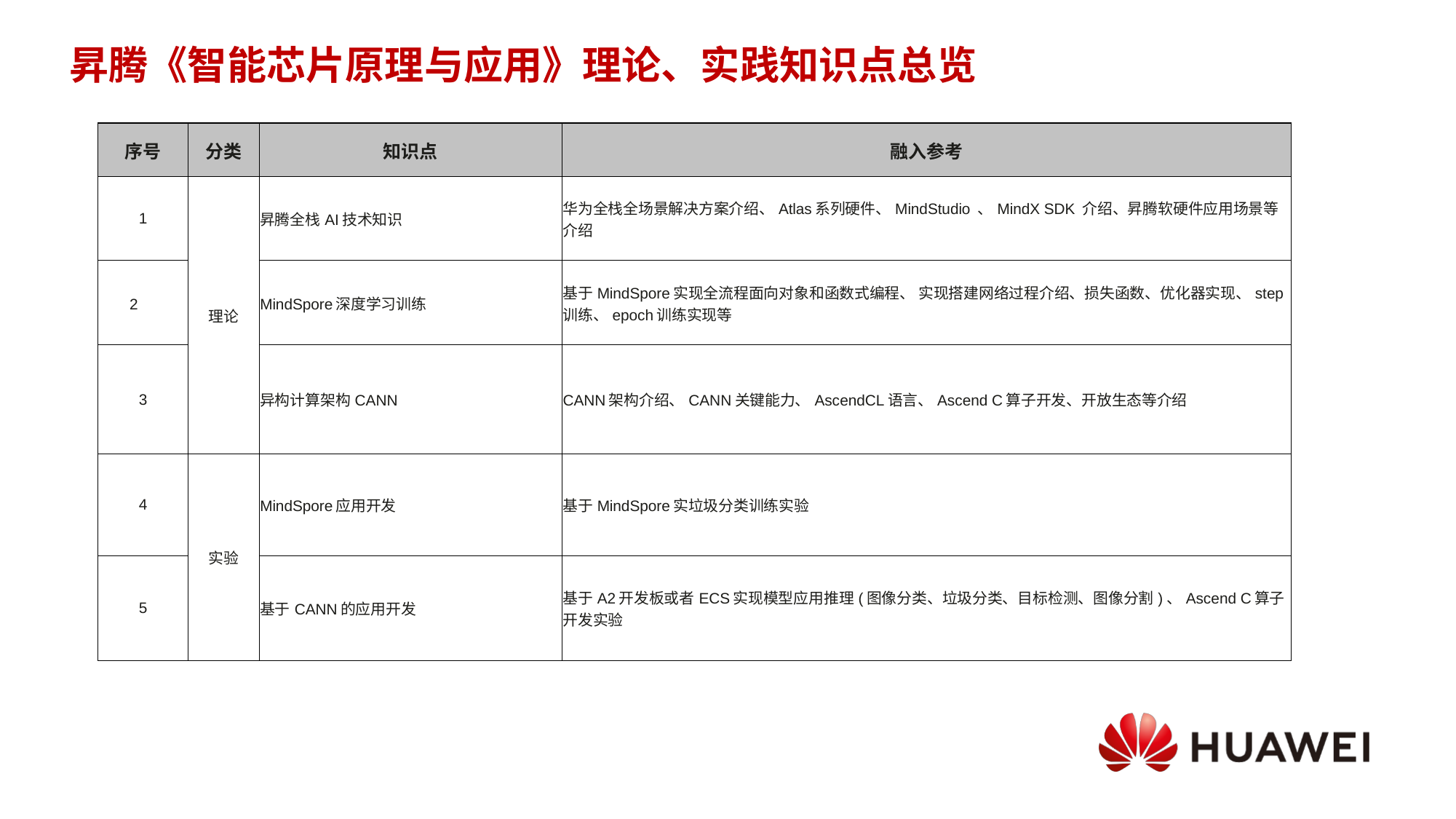

# 昇腾《智能芯片原理与应用》理论、实践知识点总览
| 序号 | 分类 | 知识点 | 融入参考 |
| --- | --- | --- | --- |
| 1 | 理论 | 昇腾全栈AI技术知识 | 华为全栈全场景解决方案介绍、Atlas系列硬件、MindStudio 、MindX SDK 介绍、昇腾软硬件应用场景等介绍 |
| 2 |  | MindSpore深度学习训练 | 基于MindSpore实现全流程面向对象和函数式编程、 实现搭建网络过程介绍、损失函数、优化器实现、step训练、epoch训练实现等 |
| 3 |  | 异构计算架构CANN | CANN架构介绍、CANN关键能力、AscendCL语言、Ascend C算子开发、开放生态等介绍 |
| 4 | 实验 | MindSpore应用开发 | 基于MindSpore实垃圾分类训练实验 |
| 5 |  | 基于CANN的应用开发 | 基于A2开发板或者ECS实现模型应用推理(图像分类、垃圾分类、目标检测、图像分割)、Ascend C算子开发实验 |